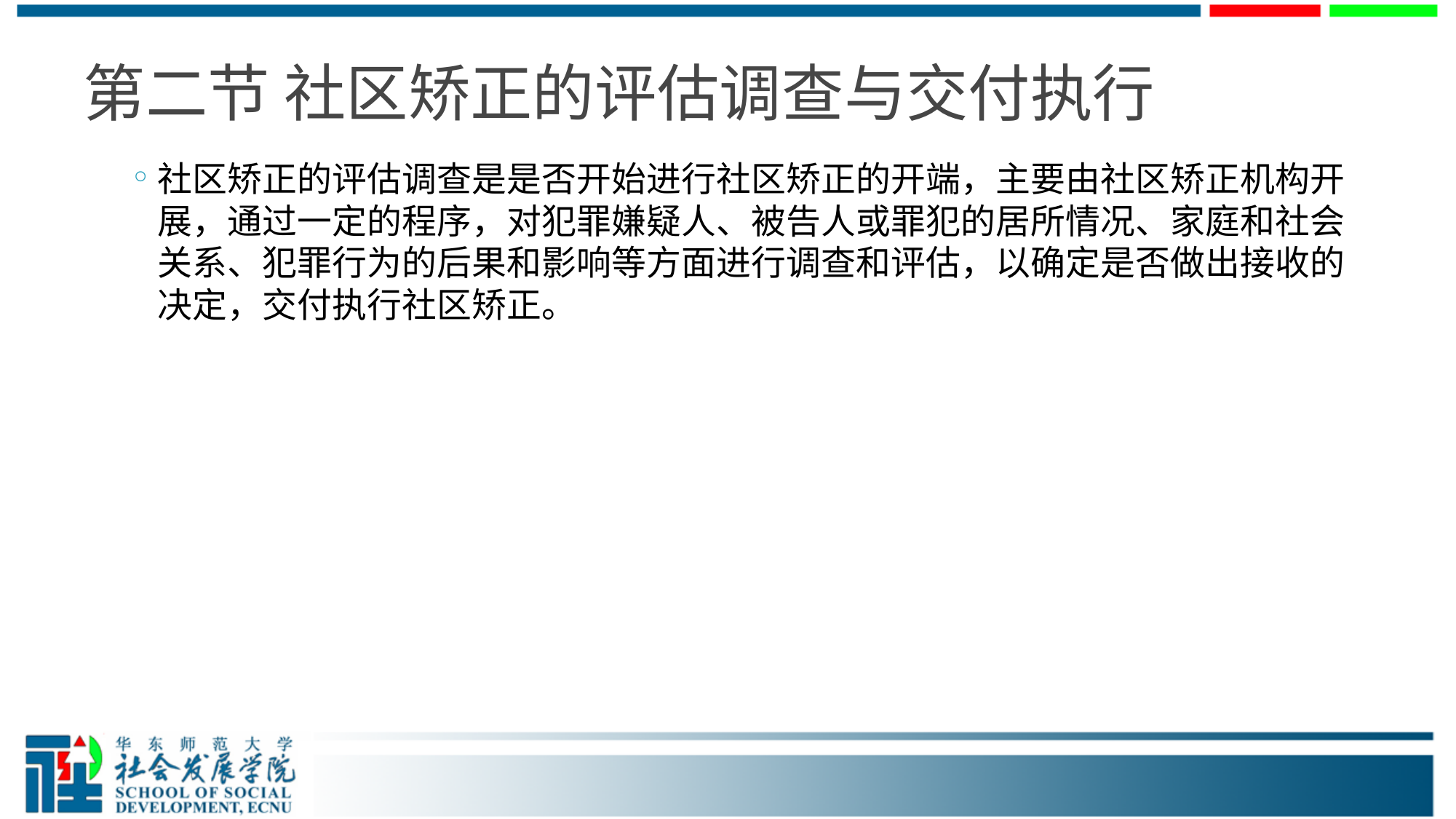

# 第二节 社区矫正的评估调查与交付执行
社区矫正的评估调查是是否开始进行社区矫正的开端，主要由社区矫正机构开展，通过一定的程序，对犯罪嫌疑人、被告人或罪犯的居所情况、家庭和社会关系、犯罪行为的后果和影响等方面进行调查和评估，以确定是否做出接收的决定，交付执行社区矫正。